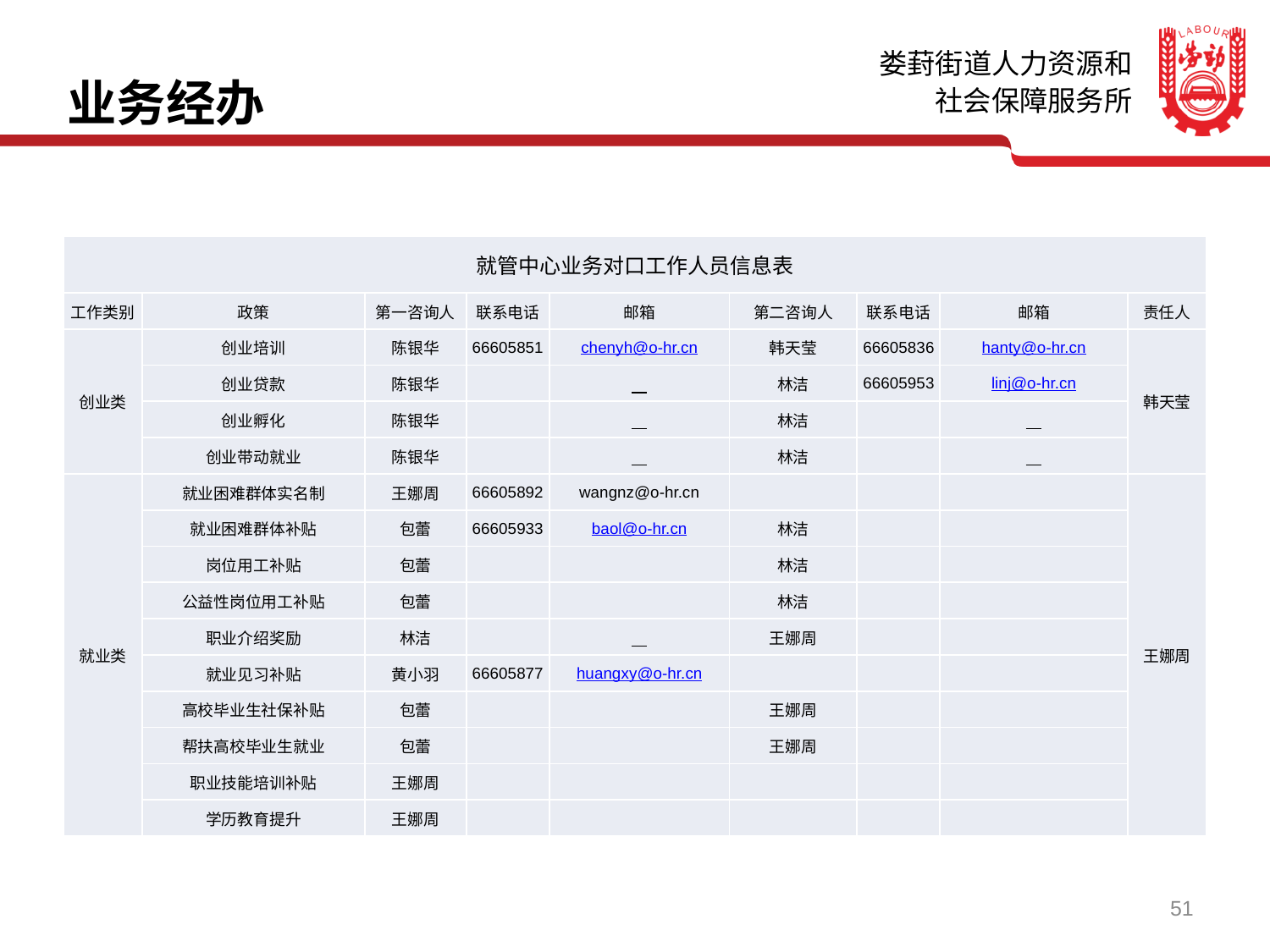

业务经办
| 就管中心业务对口工作人员信息表 |  |  |  |  |  |  |  |  |
| --- | --- | --- | --- | --- | --- | --- | --- | --- |
| 工作类别 | 政策 | 第一咨询人 | 联系电话 | 邮箱 | 第二咨询人 | 联系电话 | 邮箱 | 责任人 |
| 创业类 | 创业培训 | 陈银华 | 66605851 | chenyh@o-hr.cn | 韩天莹 | 66605836 | hanty@o-hr.cn | 韩天莹 |
|  | 创业贷款 | 陈银华 |  |  | 林洁 | 66605953 | linj@o-hr.cn |  |
|  | 创业孵化 | 陈银华 |  |  | 林洁 |  |  |  |
|  | 创业带动就业 | 陈银华 |  |  | 林洁 |  |  |  |
| 就业类 | 就业困难群体实名制 | 王娜周 | 66605892 | wangnz@o-hr.cn |  |  |  | 王娜周 |
|  | 就业困难群体补贴 | 包蕾 | 66605933 | baol@o-hr.cn | 林洁 |  |  |  |
|  | 岗位用工补贴 | 包蕾 |  |  | 林洁 |  |  |  |
|  | 公益性岗位用工补贴 | 包蕾 |  |  | 林洁 |  |  |  |
|  | 职业介绍奖励 | 林洁 |  |  | 王娜周 |  |  |  |
|  | 就业见习补贴 | 黄小羽 | 66605877 | huangxy@o-hr.cn |  |  |  |  |
|  | 高校毕业生社保补贴 | 包蕾 |  |  | 王娜周 |  |  |  |
|  | 帮扶高校毕业生就业 | 包蕾 |  |  | 王娜周 |  |  |  |
|  | 职业技能培训补贴 | 王娜周 |  |  |  |  |  |  |
|  | 学历教育提升 | 王娜周 |  |  |  |  |  |  |
51